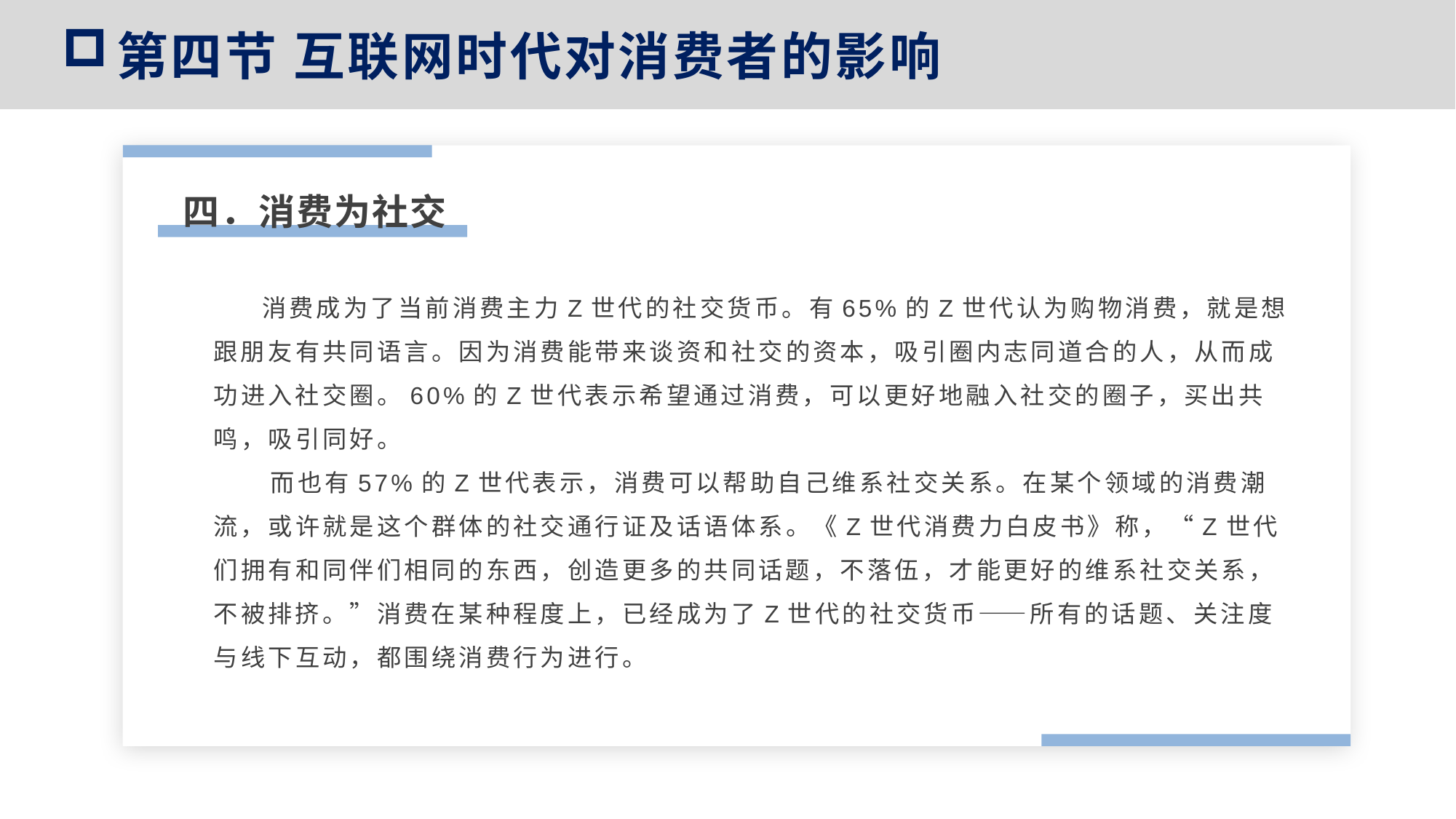

第四节 互联网时代对消费者的影响

四．消费为社交

     消费成为了当前消费主力Z世代的社交货币。有65%的Z世代认为购物消费，就是想跟朋友有共同语言。因为消费能带来谈资和社交的资本，吸引圈内志同道合的人，从而成功进入社交圈。60%的Z世代表示希望通过消费，可以更好地融入社交的圈子，买出共鸣，吸引同好。
      而也有57%的Z世代表示，消费可以帮助自己维系社交关系。在某个领域的消费潮流，或许就是这个群体的社交通行证及话语体系。《Z世代消费力白皮书》称，“Z世代们拥有和同伴们相同的东西，创造更多的共同话题，不落伍，才能更好的维系社交关系，不被排挤。”消费在某种程度上，已经成为了Z世代的社交货币——所有的话题、关注度与线下互动，都围绕消费行为进行。